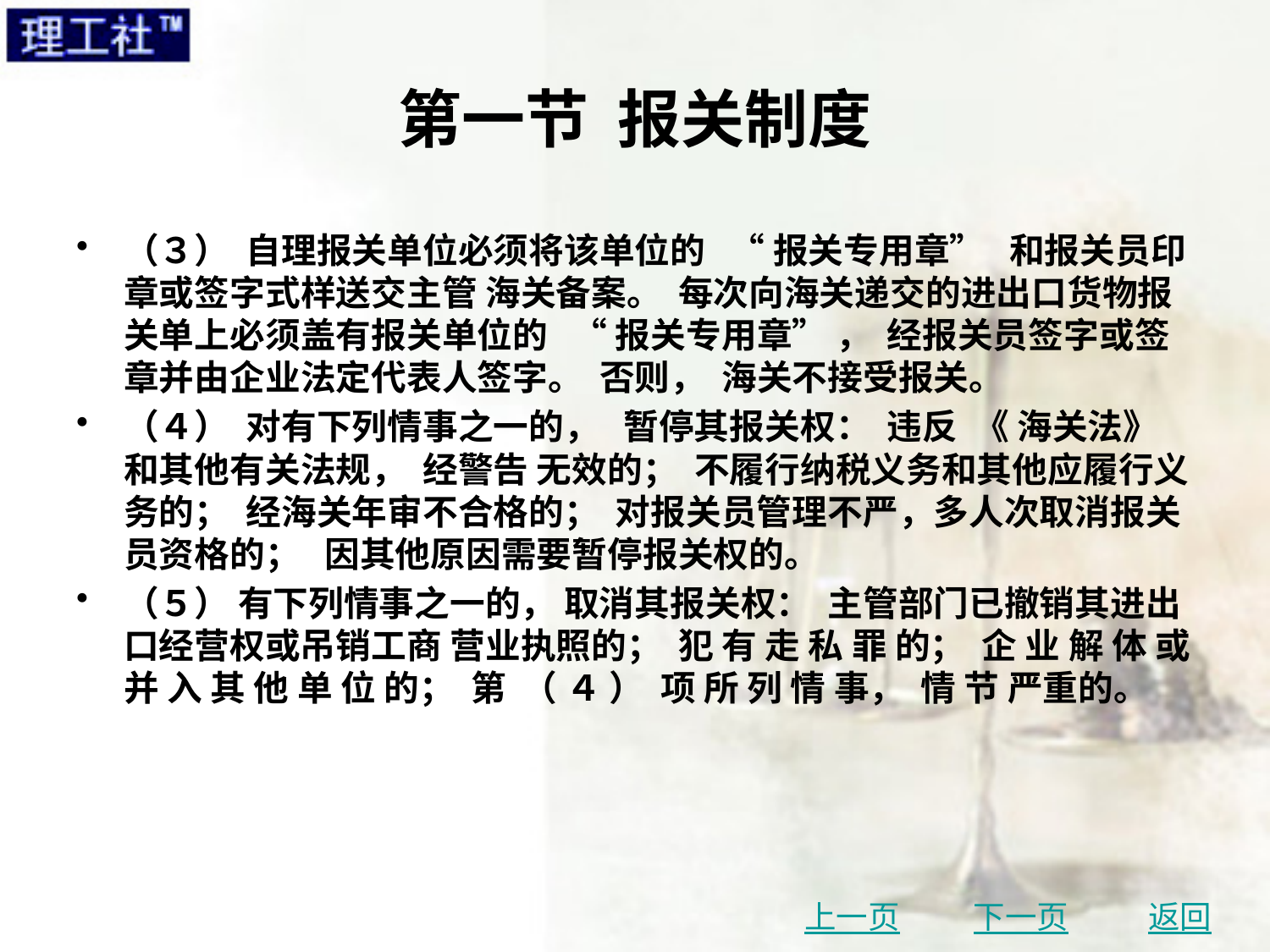

# 第一节  报关制度
（３）  自理报关单位必须将该单位的   “ 报关专用章”   和报关员印章或签字式样送交主管 海关备案。  每次向海关递交的进出口货物报关单上必须盖有报关单位的   “ 报关专用章” ，  经报关员签字或签章并由企业法定代表人签字。  否则，  海关不接受报关。
（４）  对有下列情事之一的，   暂停其报关权：  违反  《 海关法》  和其他有关法规，  经警告 无效的；  不履行纳税义务和其他应履行义务的；  经海关年审不合格的；  对报关员管理不严，多人次取消报关员资格的；   因其他原因需要暂停报关权的。
（５） 有下列情事之一的， 取消其报关权：  主管部门已撤销其进出口经营权或吊销工商 营业执照的；  犯 有 走 私 罪 的；  企 业 解 体 或 并 入 其 他 单 位 的；  第  （ ４ ）  项 所 列 情 事，  情 节 严重的。

上一页
下一页
返回